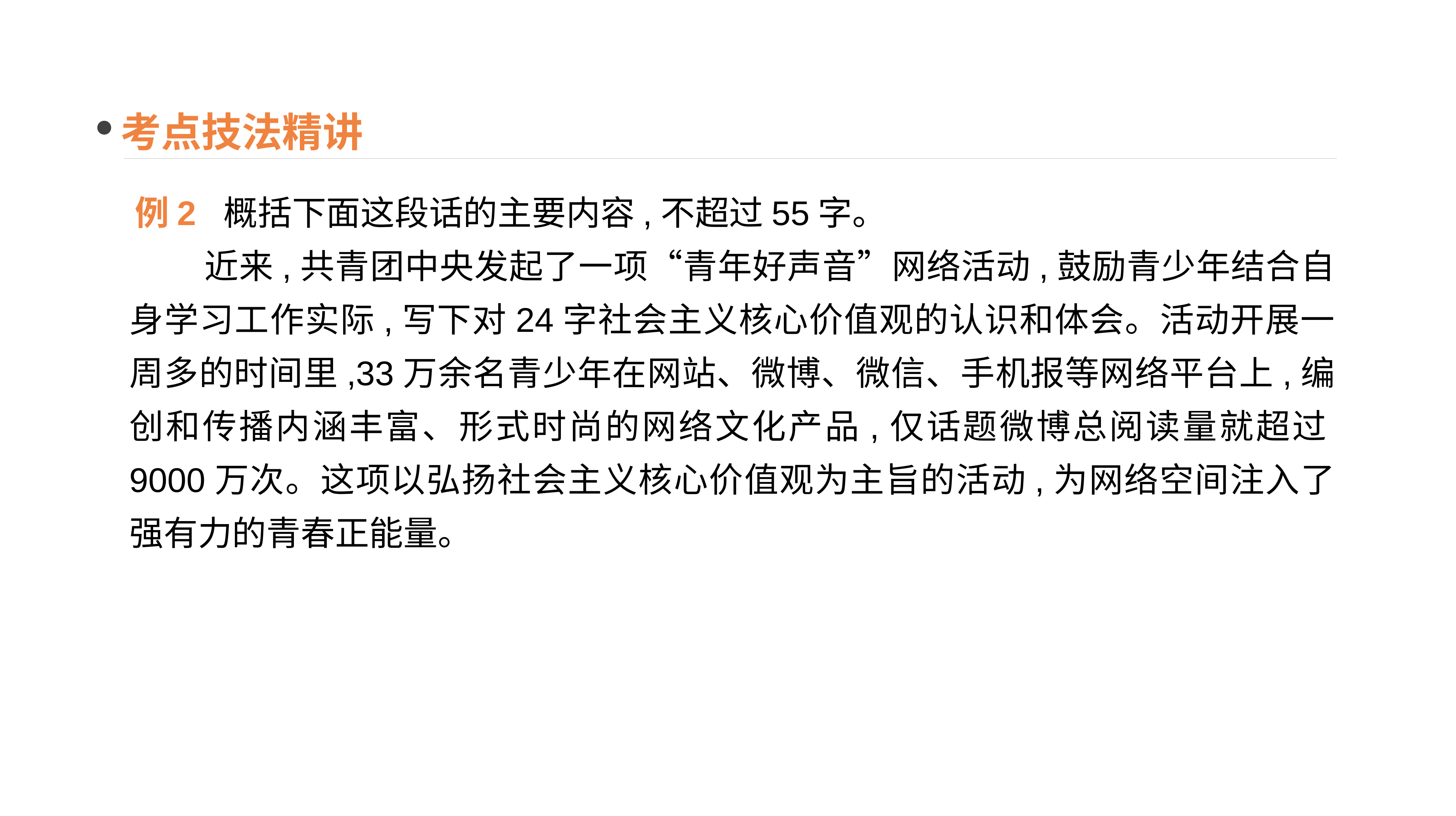

考点技法精讲

例2  概括下面这段话的主要内容,不超过55字。
　　近来,共青团中央发起了一项“青年好声音”网络活动,鼓励青少年结合自身学习工作实际,写下对24字社会主义核心价值观的认识和体会。活动开展一周多的时间里,33万余名青少年在网站、微博、微信、手机报等网络平台上,编创和传播内涵丰富、形式时尚的网络文化产品,仅话题微博总阅读量就超过9000万次。这项以弘扬社会主义核心价值观为主旨的活动,为网络空间注入了强有力的青春正能量。